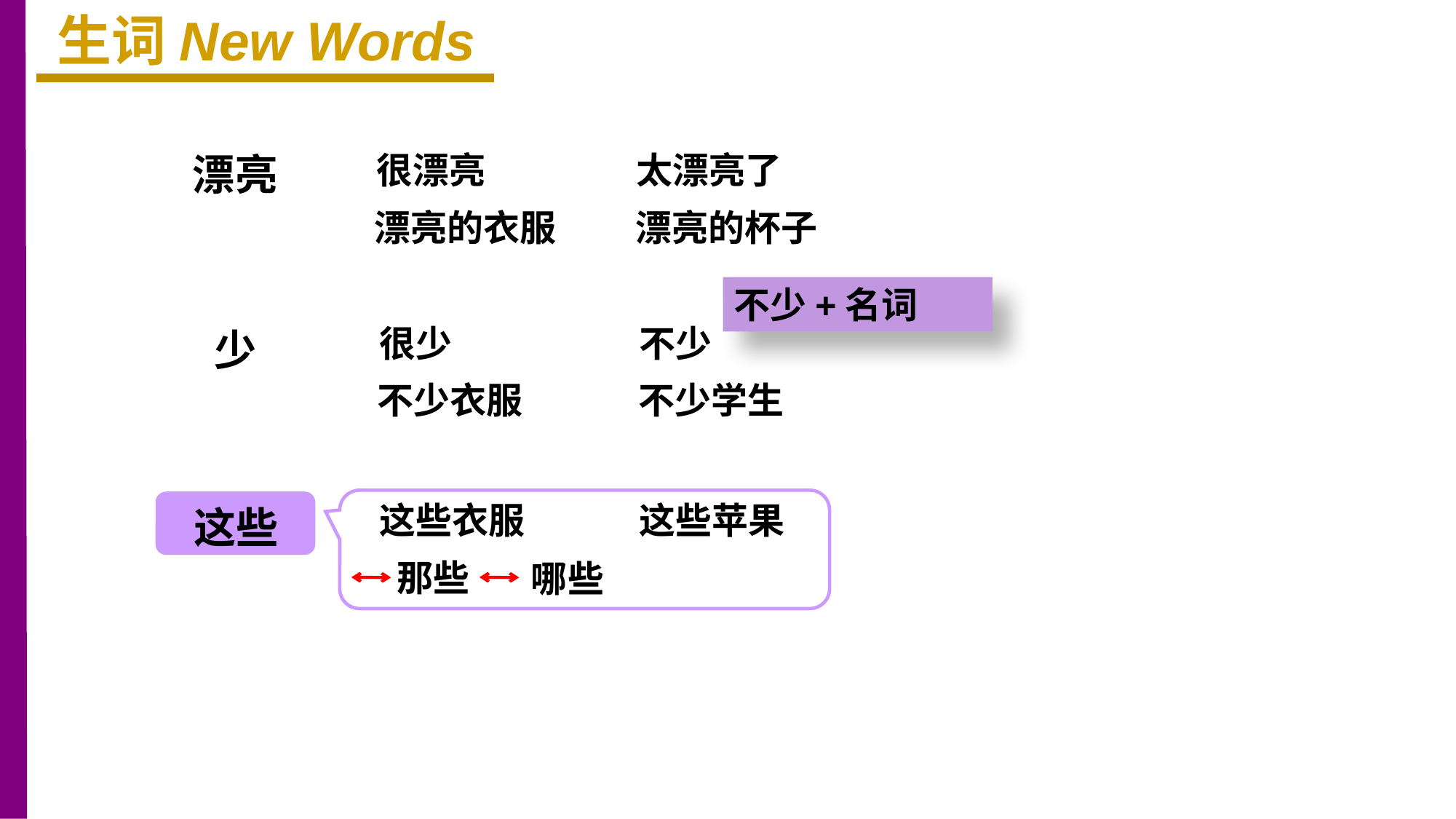

生词New Words
漂亮
很漂亮
太漂亮了
漂亮的衣服
漂亮的杯子
不少+名词
很少
不少
少
不少衣服
不少学生

这些衣服
这些苹果
这些
那些
哪些